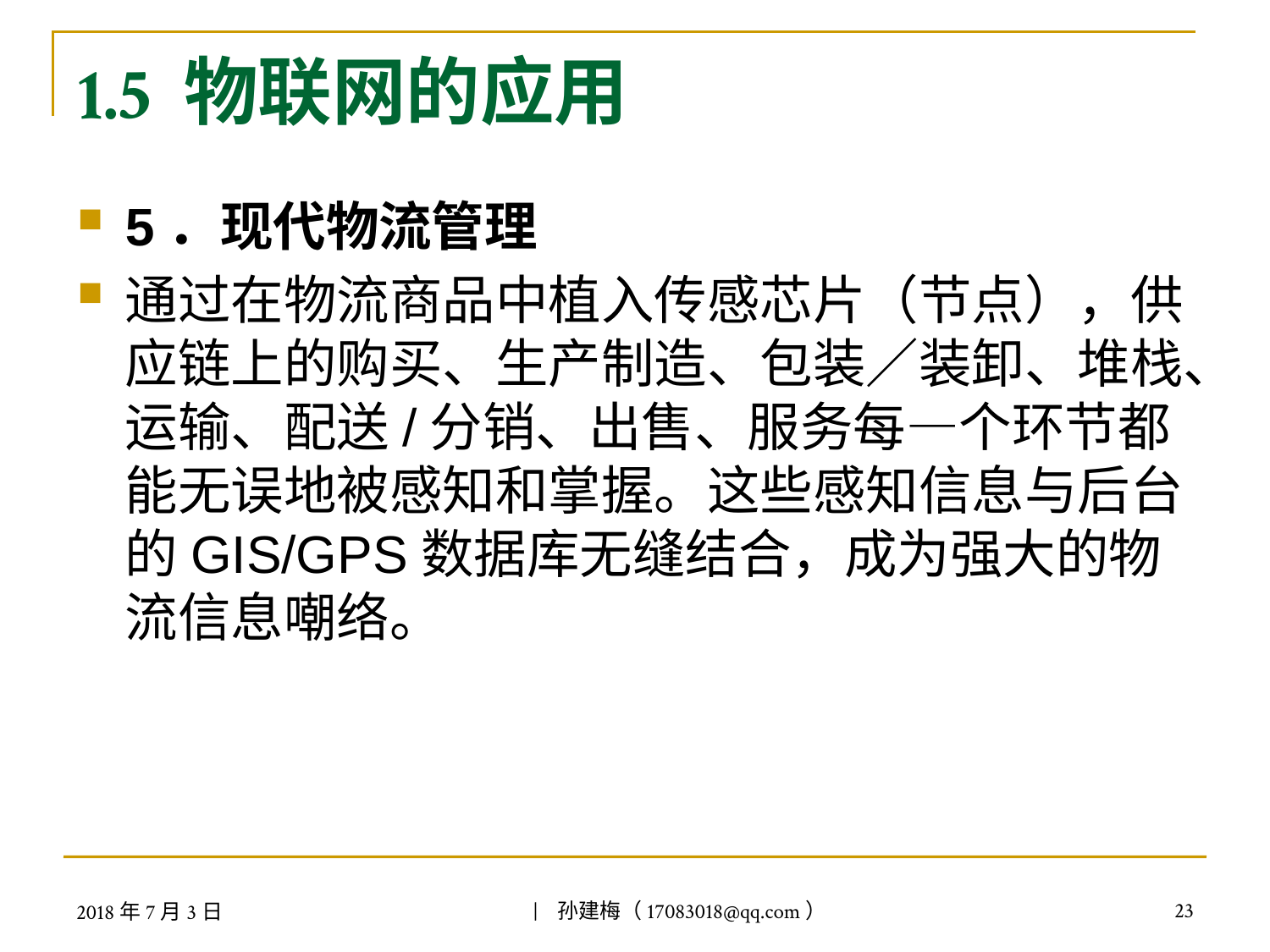

# 1.5 物联网的应用
5．现代物流管理
通过在物流商品中植入传感芯片（节点），供应链上的购买、生产制造、包装／装卸、堆栈、运输、配送/分销、出售、服务每—个环节都能无误地被感知和掌握。这些感知信息与后台的GIS/GPS数据库无缝结合，成为强大的物流信息嘲络。
|   孙建梅（17083018@qq.com）
2018年7月3日
23